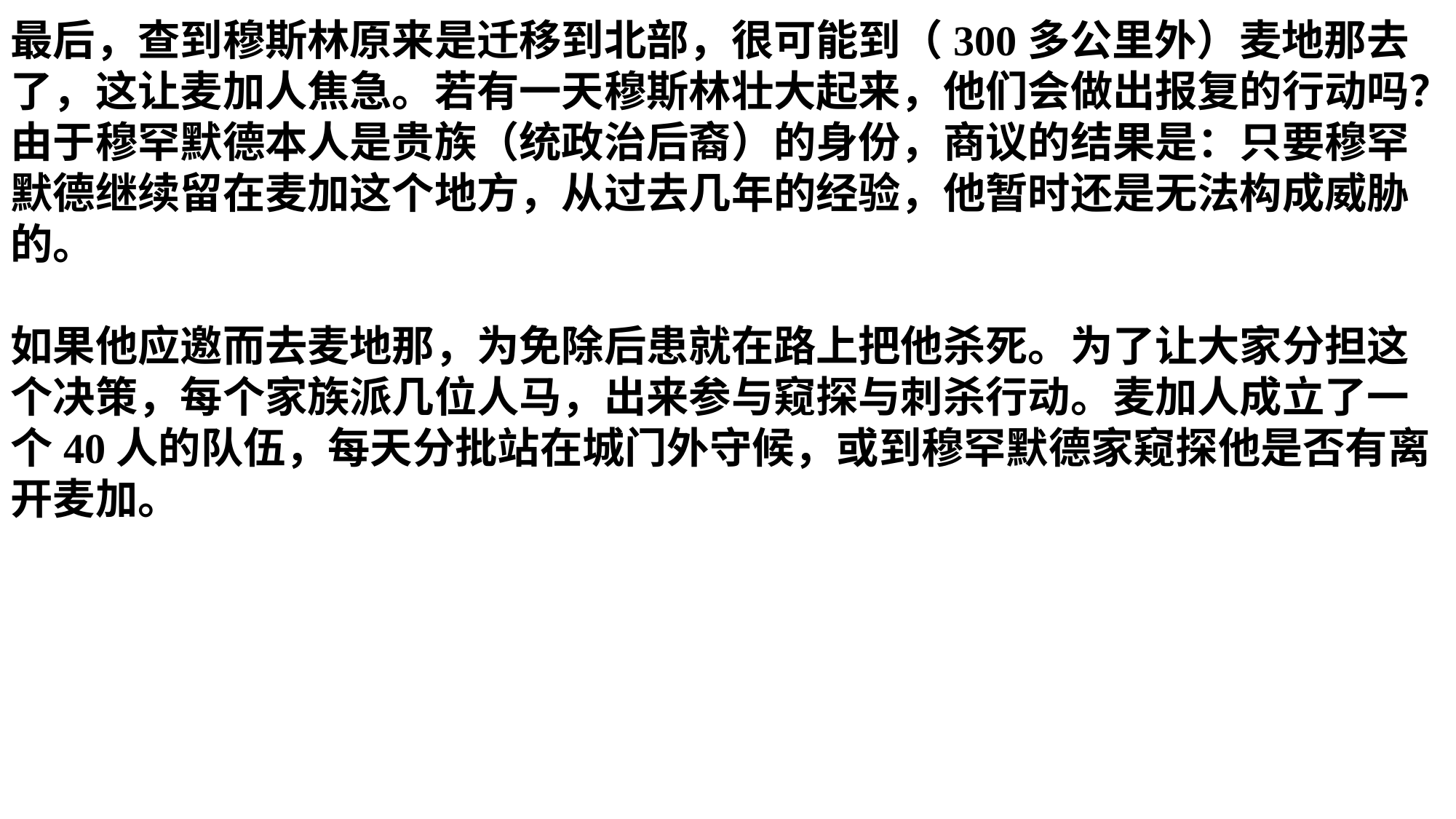

最后，查到穆斯林原来是迁移到北部，很可能到（300多公里外）麦地那去了，这让麦加人焦急。若有一天穆斯林壮大起来，他们会做出报复的行动吗？由于穆罕默德本人是贵族（统政治后裔）的身份，商议的结果是：只要穆罕默德继续留在麦加这个地方，从过去几年的经验，他暂时还是无法构成威胁的。

如果他应邀而去麦地那，为免除后患就在路上把他杀死。为了让大家分担这个决策，每个家族派几位人马，出来参与窥探与刺杀行动。麦加人成立了一个40人的队伍，每天分批站在城门外守候，或到穆罕默德家窥探他是否有离开麦加。